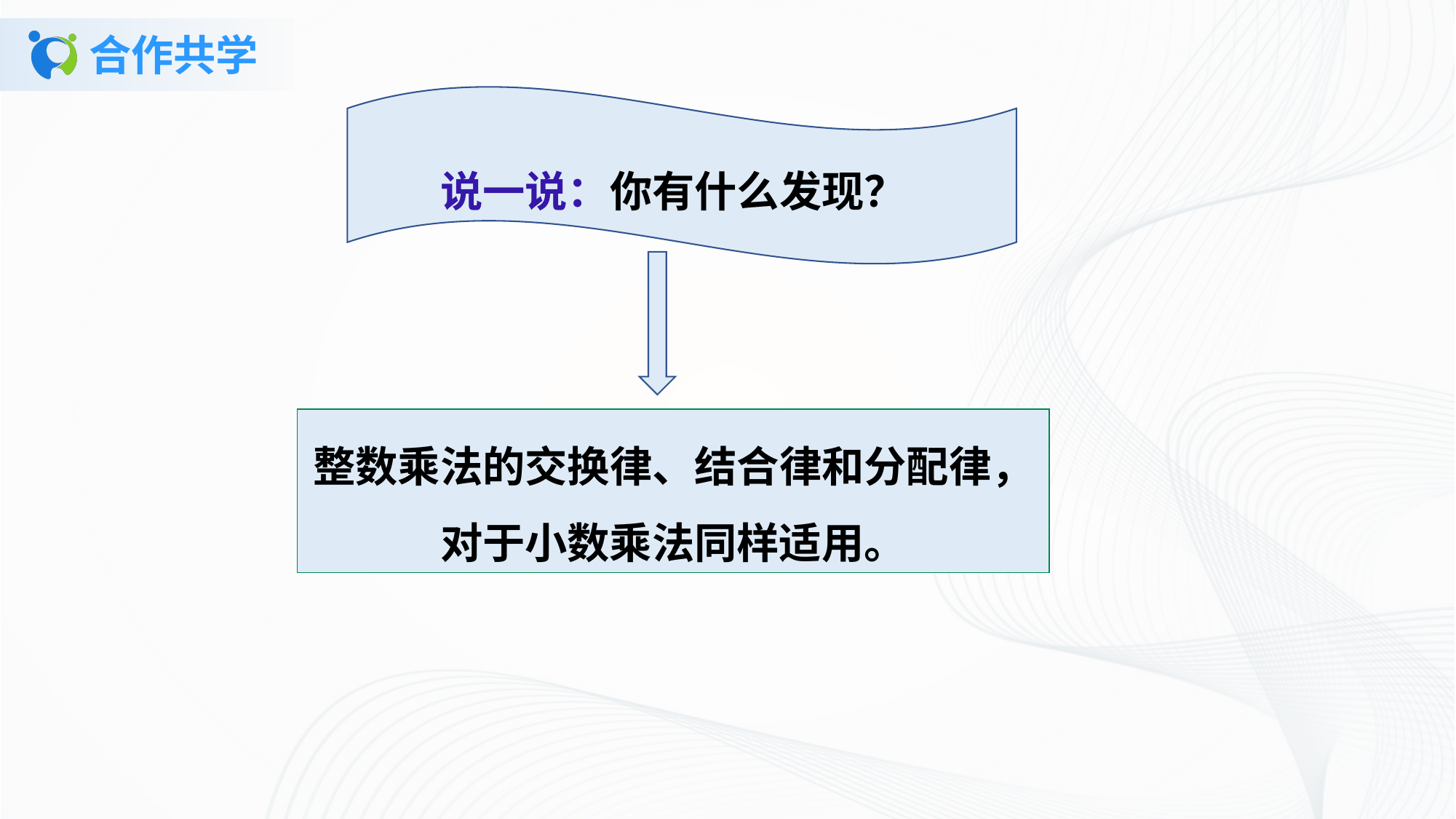

# 合作共学

说一说：你有什么发现？

整数乘法的交换律、结合律和分配律，对于小数乘法同样适用。